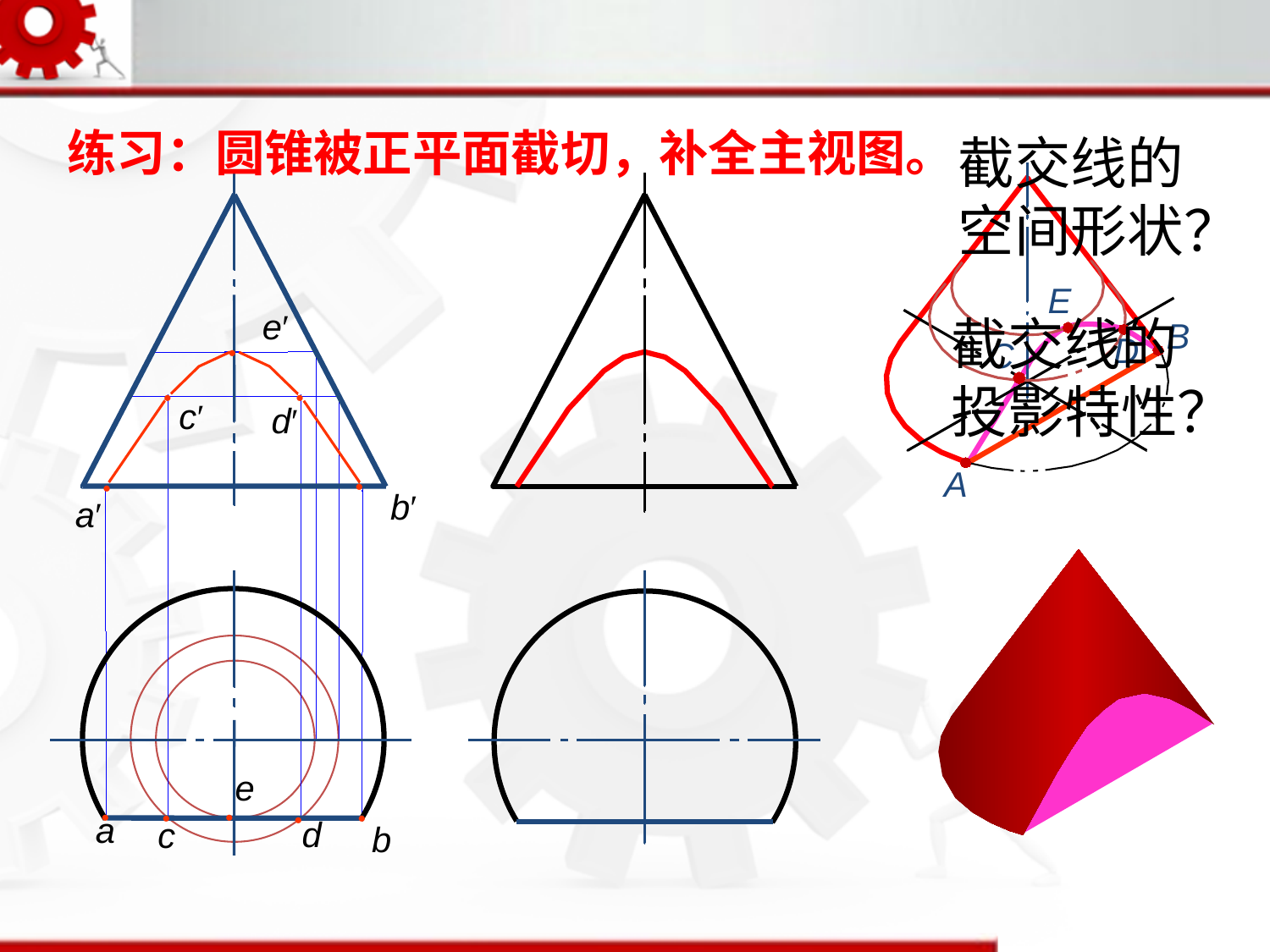

练习：圆锥被正平面截切，补全主视图。
截交线的空间形状？

E

截交线的投影特性？
e′
●
B

D
C

●
c′
●
d′

A
●
b′
●
a′

e
●
●
a
●
c
●
b
●
d